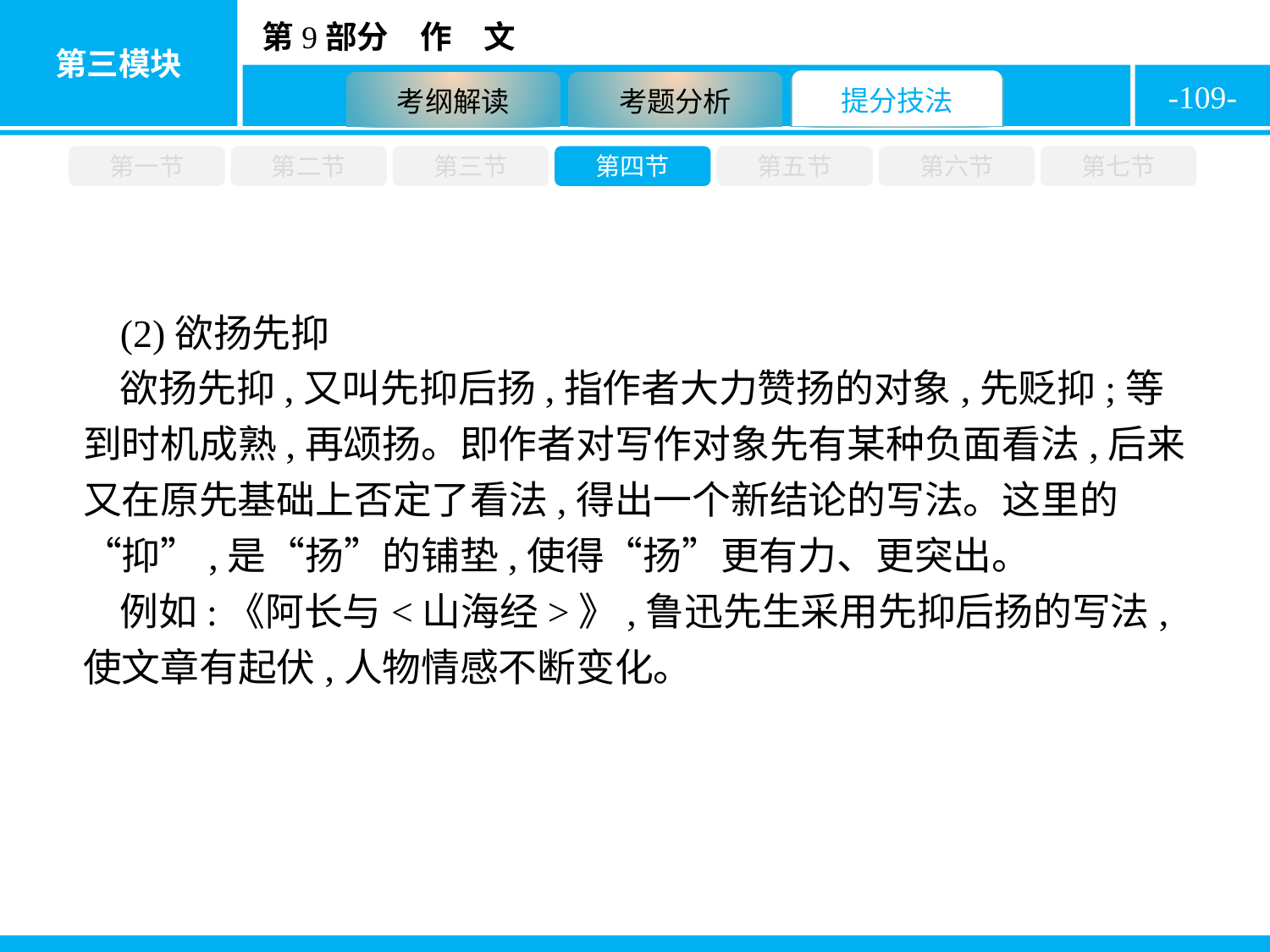

-109-
第一节
第二节
第三节
第四节
第五节
第六节
第七节
(2)欲扬先抑
欲扬先抑,又叫先抑后扬,指作者大力赞扬的对象,先贬抑;等到时机成熟,再颂扬。即作者对写作对象先有某种负面看法,后来又在原先基础上否定了看法,得出一个新结论的写法。这里的“抑”,是“扬”的铺垫,使得“扬”更有力、更突出。
例如:《阿长与<山海经>》,鲁迅先生采用先抑后扬的写法,使文章有起伏,人物情感不断变化。